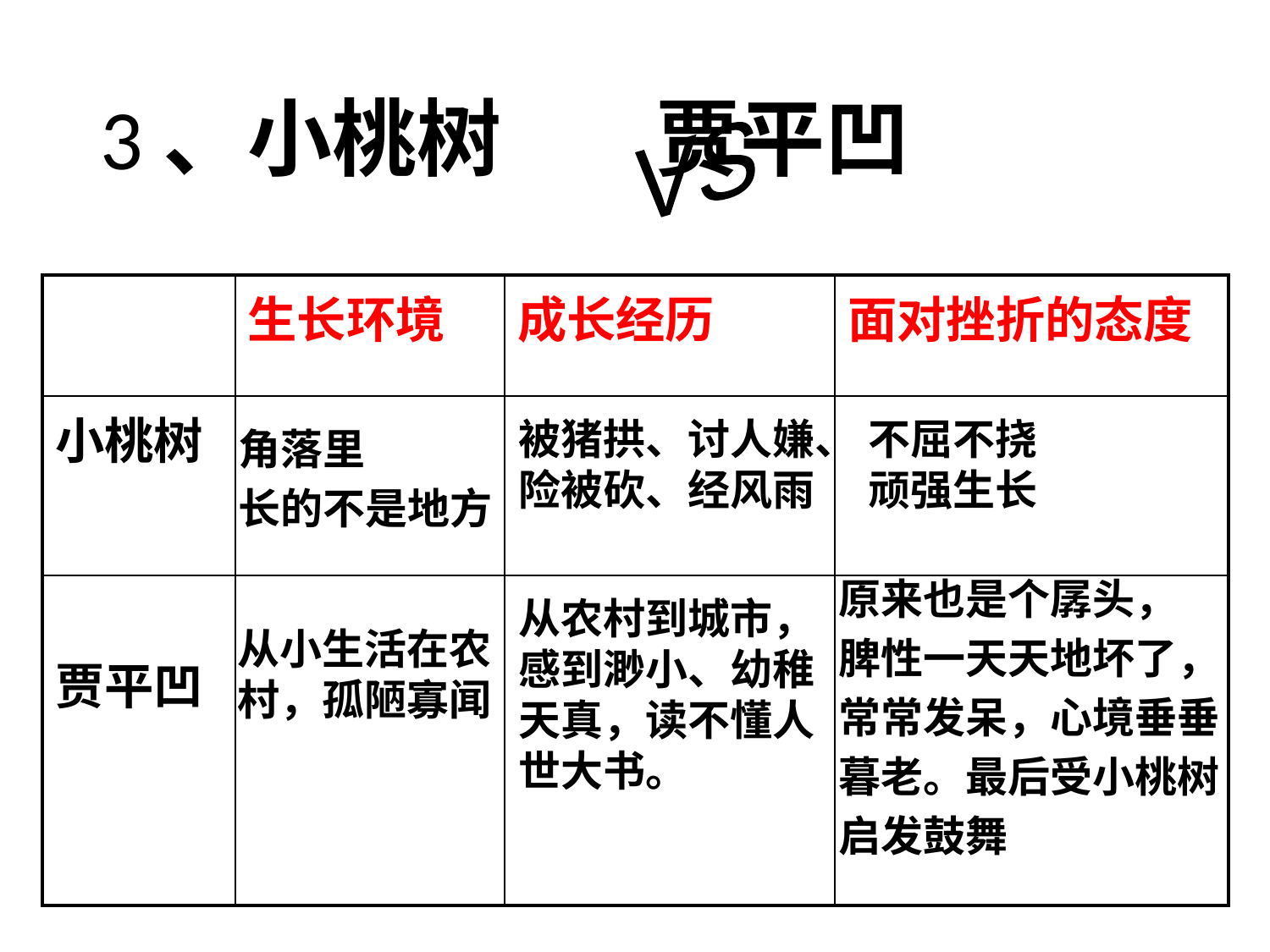

# 3、小桃树        贾平凹
VS
|  | 生长环境 | 成长经历 | 面对挫折的态度 |
| --- | --- | --- | --- |
| 小桃树 |  |  |  |
| 贾平凹 |  |  |  |
被猪拱、讨人嫌、
险被砍、经风雨
不屈不挠
顽强生长

角落里
长的不是地方
原来也是个孱头，
脾性一天天地坏了，
常常发呆，心境垂垂
暮老。最后受小桃树
启发鼓舞

从农村到城市，
感到渺小、幼稚
天真，读不懂人
世大书。
从小生活在农村，孤陋寡闻